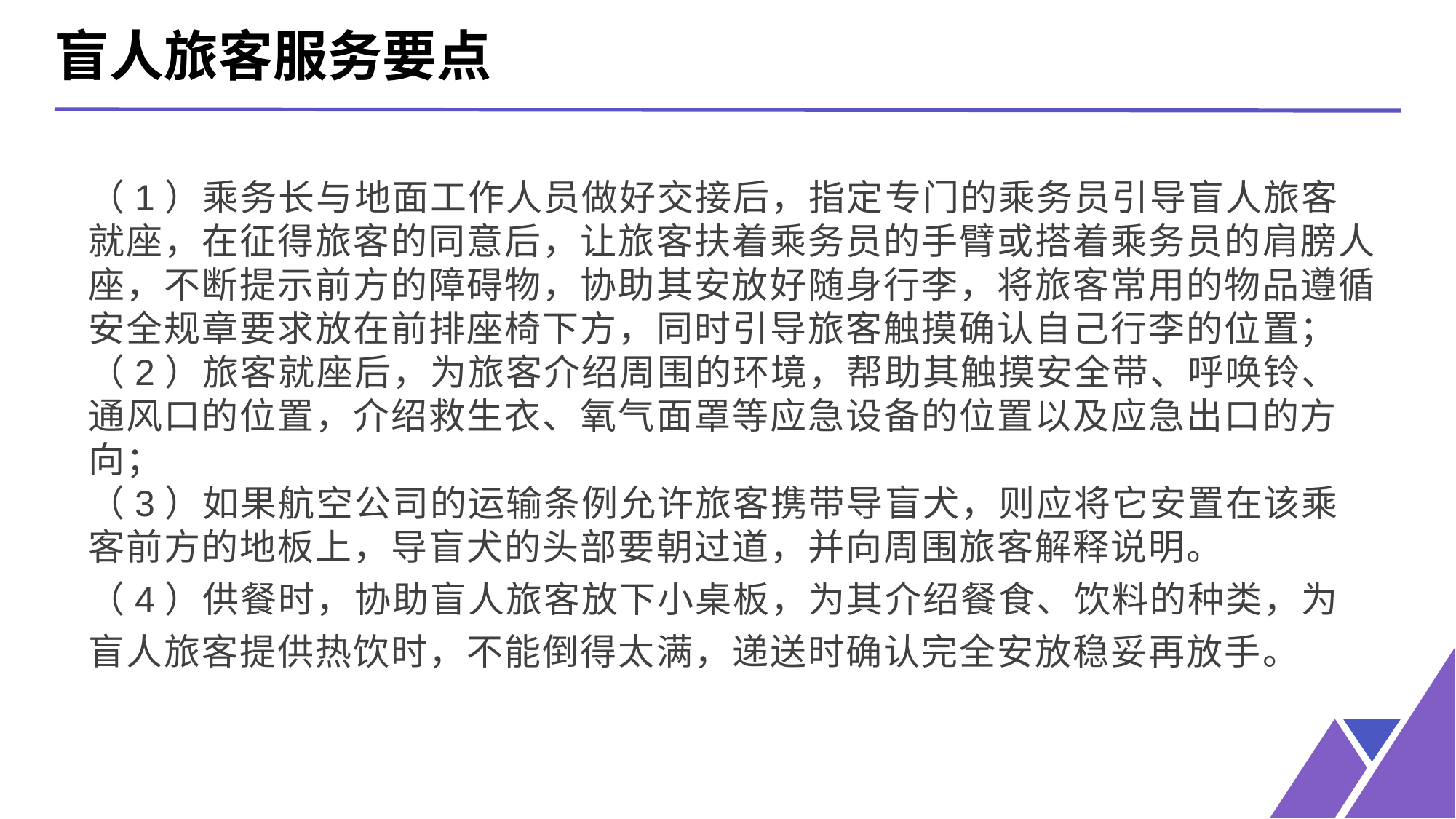

盲人旅客服务要点
（1）乘务长与地面工作人员做好交接后，指定专门的乘务员引导盲人旅客就座，在征得旅客的同意后，让旅客扶着乘务员的手臂或搭着乘务员的肩膀人座，不断提示前方的障碍物，协助其安放好随身行李，将旅客常用的物品遵循安全规章要求放在前排座椅下方，同时引导旅客触摸确认自己行李的位置；
（2）旅客就座后，为旅客介绍周围的环境，帮助其触摸安全带、呼唤铃、通风口的位置，介绍救生衣、氧气面罩等应急设备的位置以及应急出口的方向；
（3）如果航空公司的运输条例允许旅客携带导盲犬，则应将它安置在该乘客前方的地板上，导盲犬的头部要朝过道，并向周围旅客解释说明。
（4）供餐时，协助盲人旅客放下小桌板，为其介绍餐食、饮料的种类，为盲人旅客提供热饮时，不能倒得太满，递送时确认完全安放稳妥再放手。